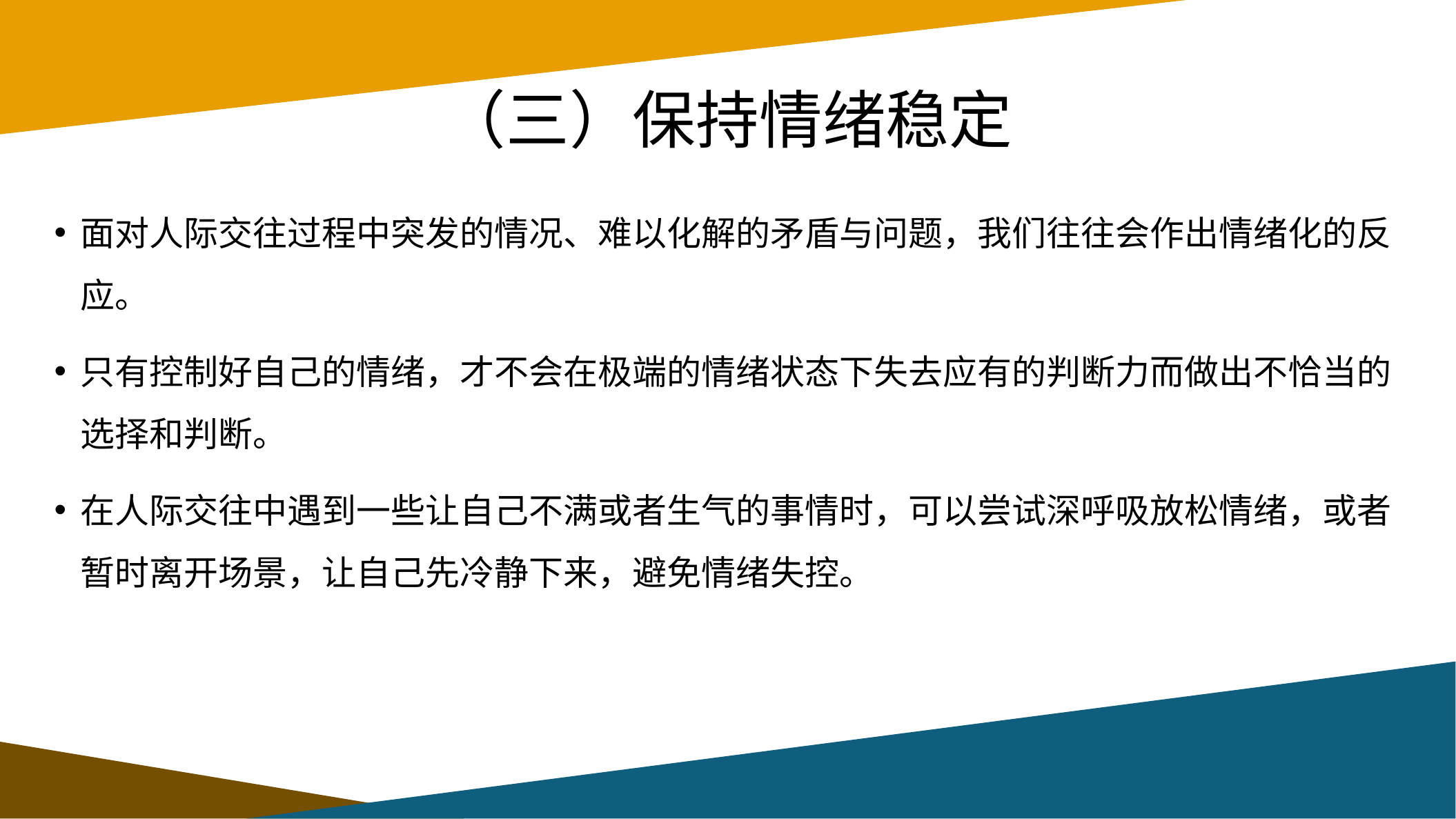

# （三）保持情绪稳定
面对人际交往过程中突发的情况、难以化解的矛盾与问题，我们往往会作出情绪化的反应。
只有控制好自己的情绪，才不会在极端的情绪状态下失去应有的判断力而做出不恰当的选择和判断。
在人际交往中遇到一些让自己不满或者生气的事情时，可以尝试深呼吸放松情绪，或者暂时离开场景，让自己先冷静下来，避免情绪失控。